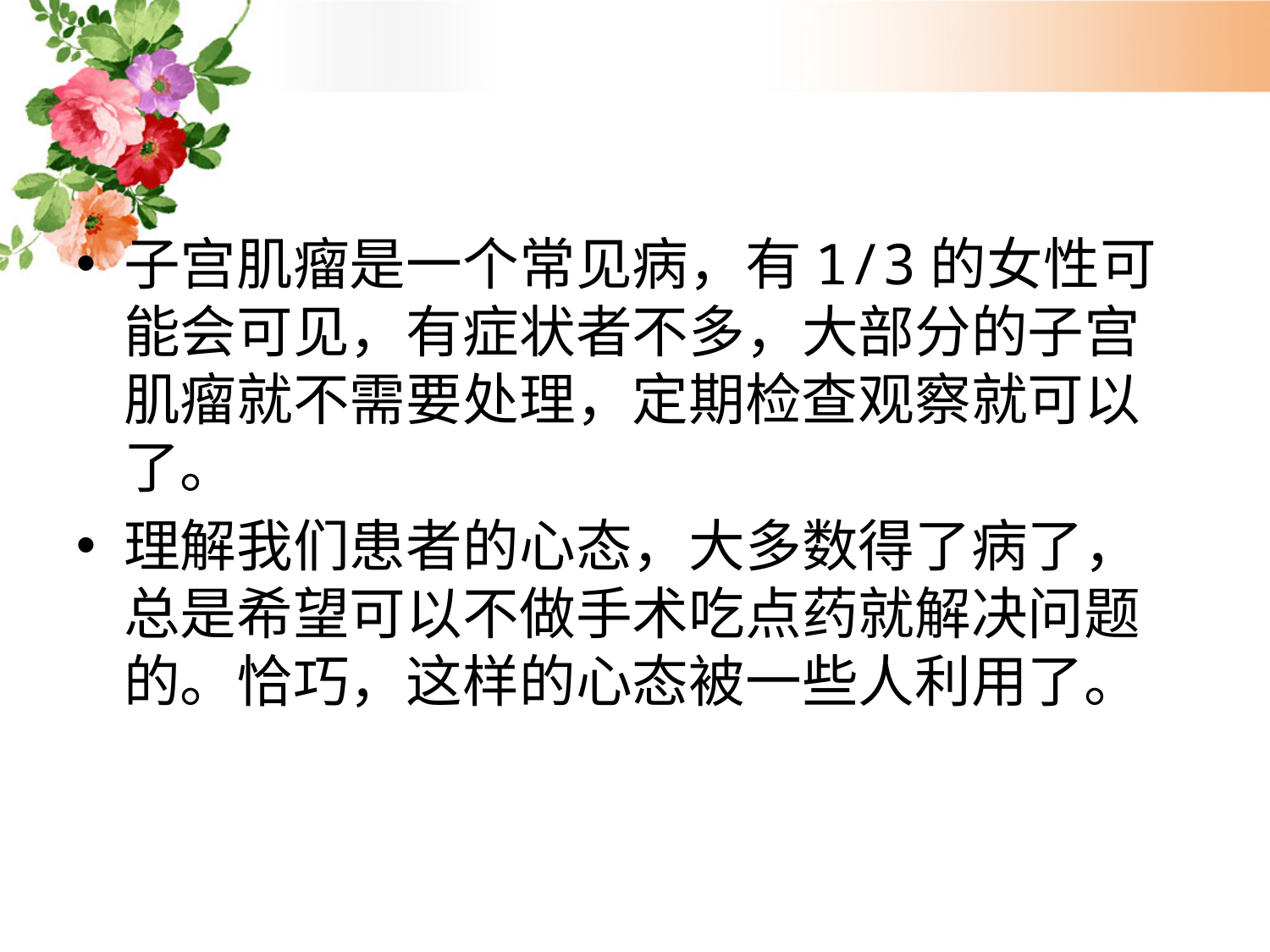

#
子宫肌瘤是一个常见病，有1/3的女性可能会可见，有症状者不多，大部分的子宫肌瘤就不需要处理，定期检查观察就可以了。
理解我们患者的心态，大多数得了病了，总是希望可以不做手术吃点药就解决问题的。恰巧，这样的心态被一些人利用了。